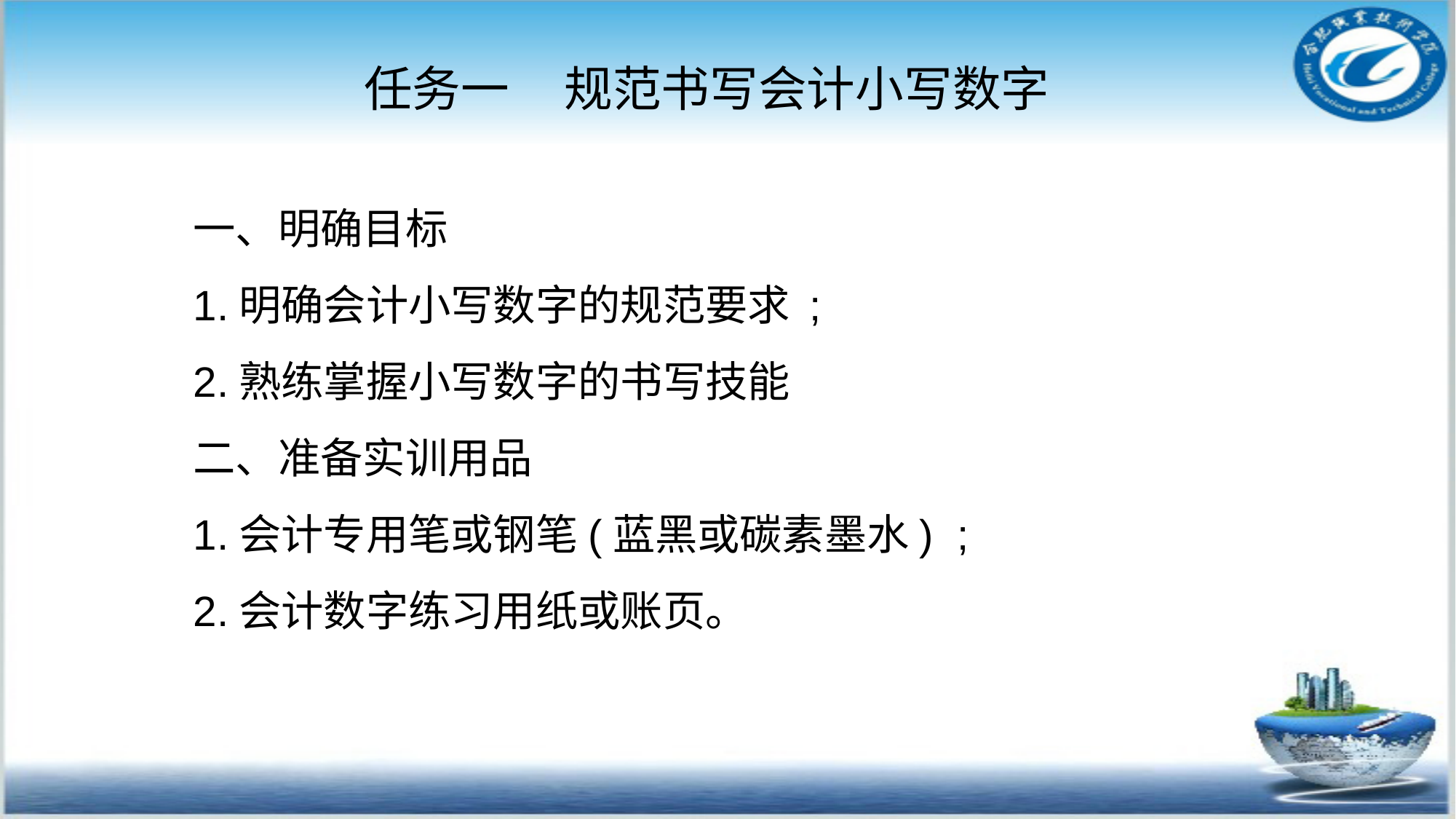

任务一     规范书写会计小写数字
一、明确目标
1.明确会计小写数字的规范要求 ;
2.熟练掌握小写数字的书写技能
二、准备实训用品
1.会计专用笔或钢笔(蓝黑或碳素墨水)  ;
2.会计数字练习用纸或账页。